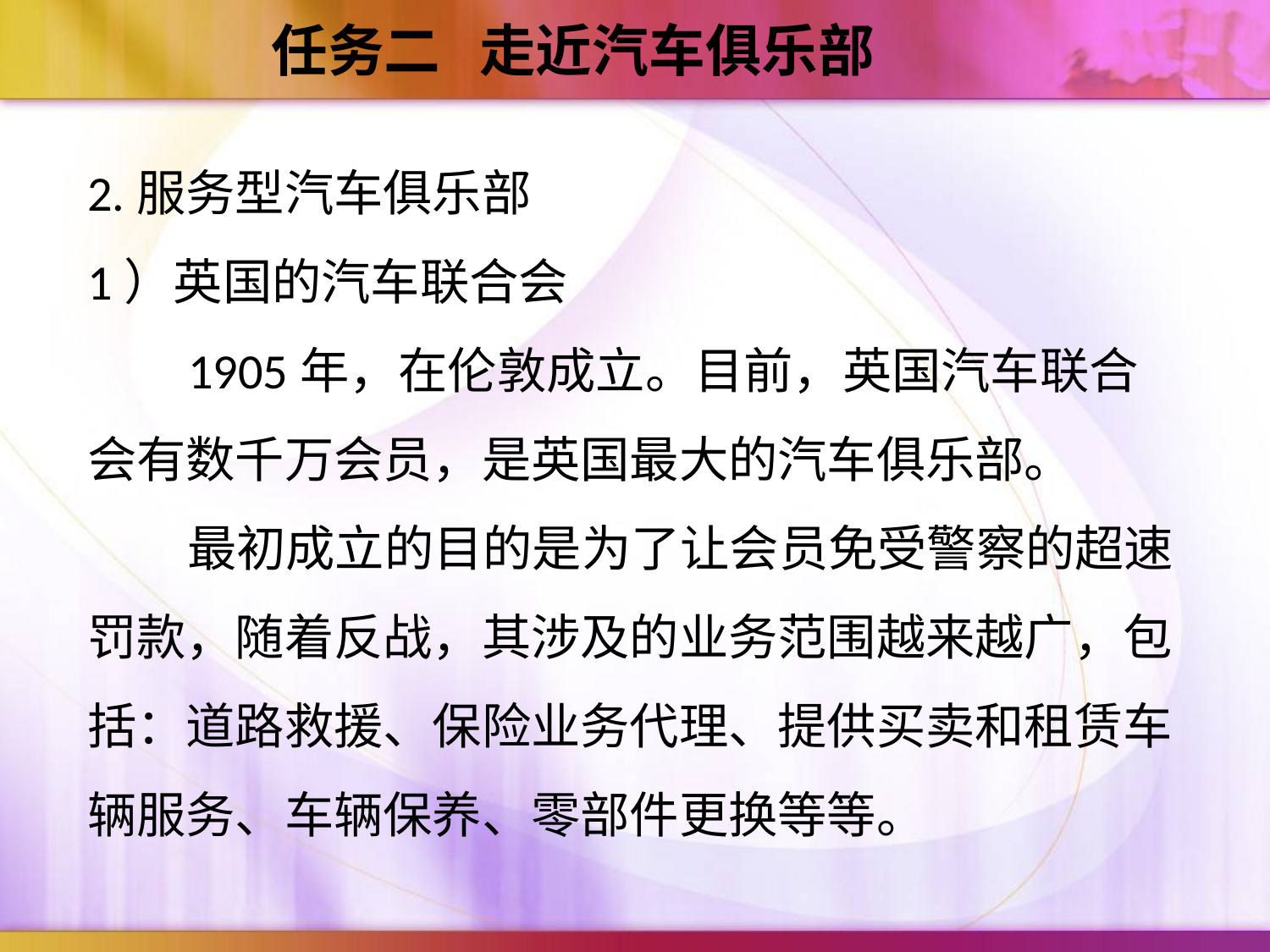

任务二   走近汽车俱乐部
2.服务型汽车俱乐部
1）英国的汽车联合会
         1905年，在伦敦成立。目前，英国汽车联合会有数千万会员，是英国最大的汽车俱乐部。
        最初成立的目的是为了让会员免受警察的超速罚款，随着反战，其涉及的业务范围越来越广，包括：道路救援、保险业务代理、提供买卖和租赁车辆服务、车辆保养、零部件更换等等。